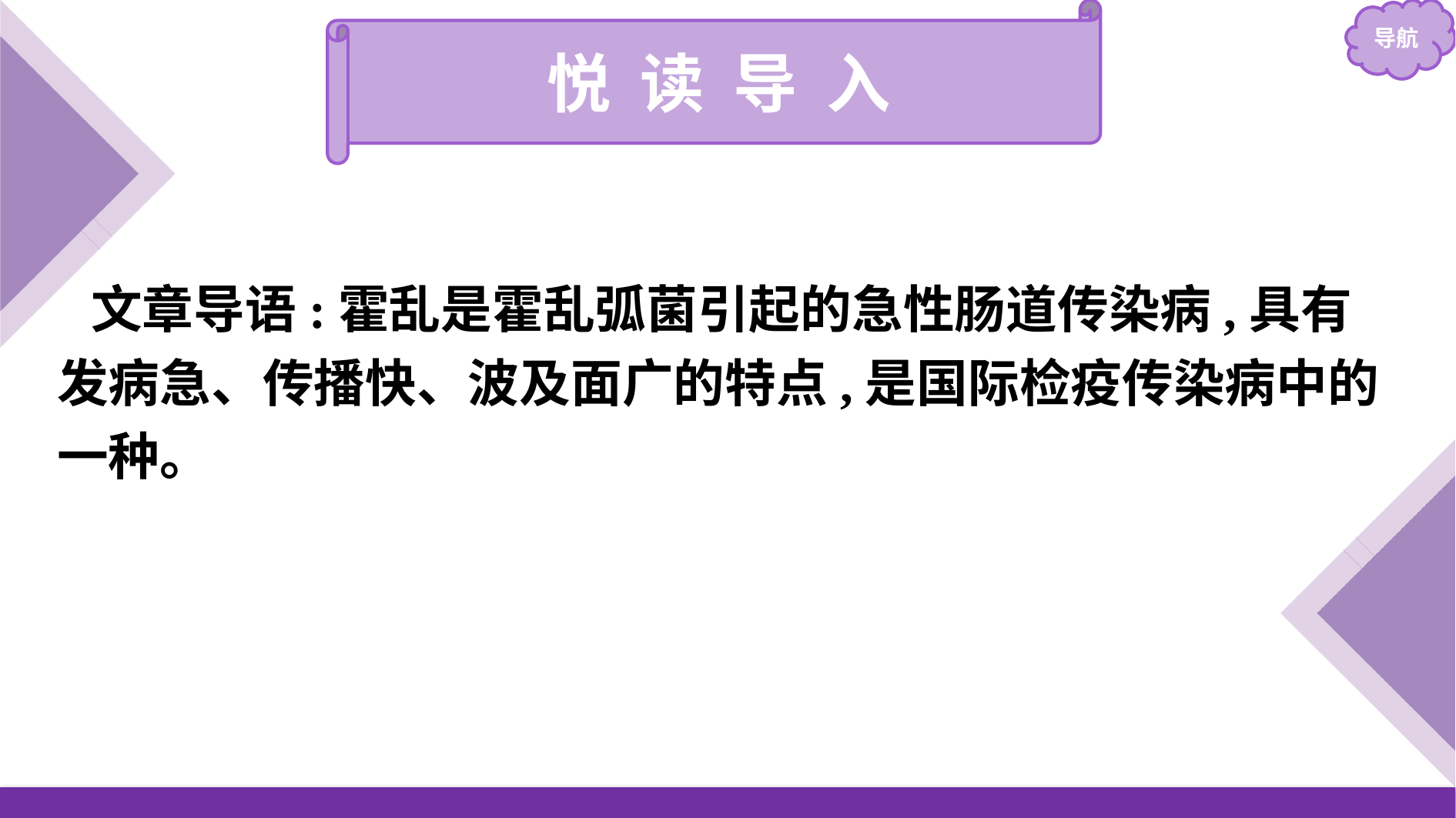

悦  读  导  入
文章导语:霍乱是霍乱弧菌引起的急性肠道传染病,具有发病急、传播快、波及面广的特点,是国际检疫传染病中的一种。